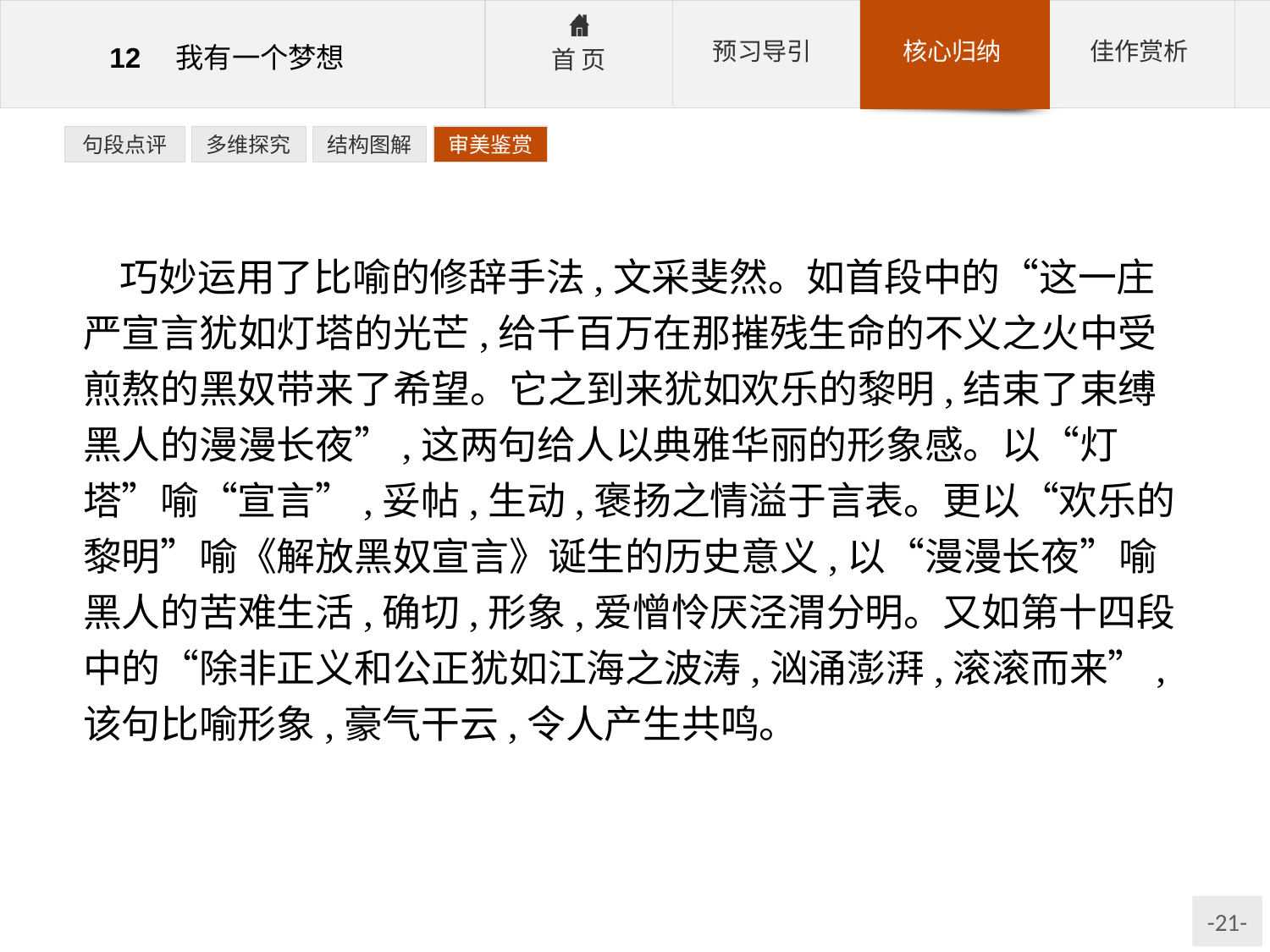

句段点评
多维探究
结构图解
审美鉴赏
巧妙运用了比喻的修辞手法,文采斐然。如首段中的“这一庄严宣言犹如灯塔的光芒,给千百万在那摧残生命的不义之火中受煎熬的黑奴带来了希望。它之到来犹如欢乐的黎明,结束了束缚黑人的漫漫长夜”,这两句给人以典雅华丽的形象感。以“灯塔”喻“宣言”,妥帖,生动,褒扬之情溢于言表。更以“欢乐的黎明”喻《解放黑奴宣言》诞生的历史意义,以“漫漫长夜”喻黑人的苦难生活,确切,形象,爱憎怜厌泾渭分明。又如第十四段中的“除非正义和公正犹如江海之波涛,汹涌澎湃,滚滚而来”,该句比喻形象,豪气干云,令人产生共鸣。